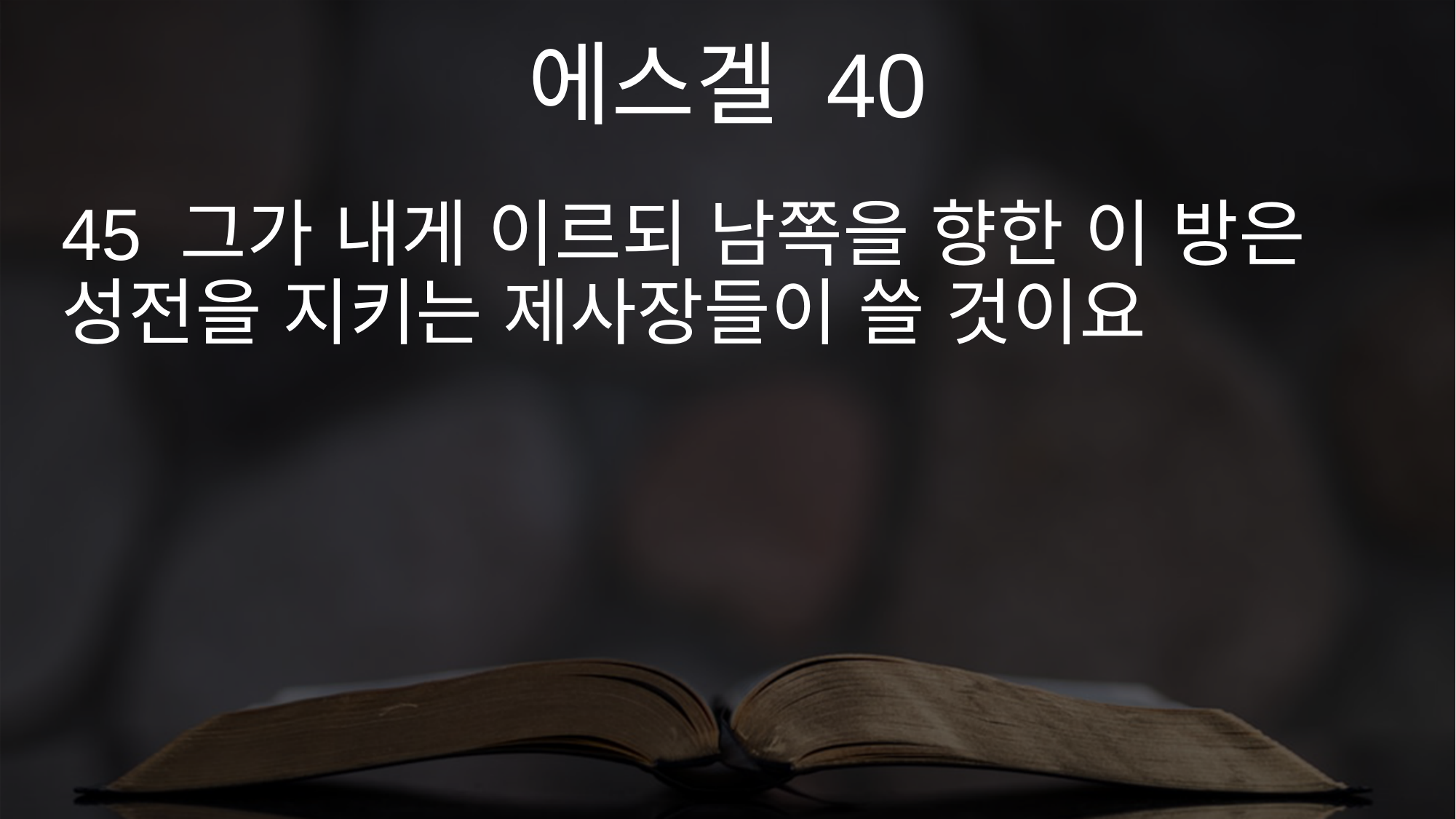

에스겔 40
45 그가 내게 이르되 남쪽을 향한 이 방은 성전을 지키는 제사장들이 쓸 것이요